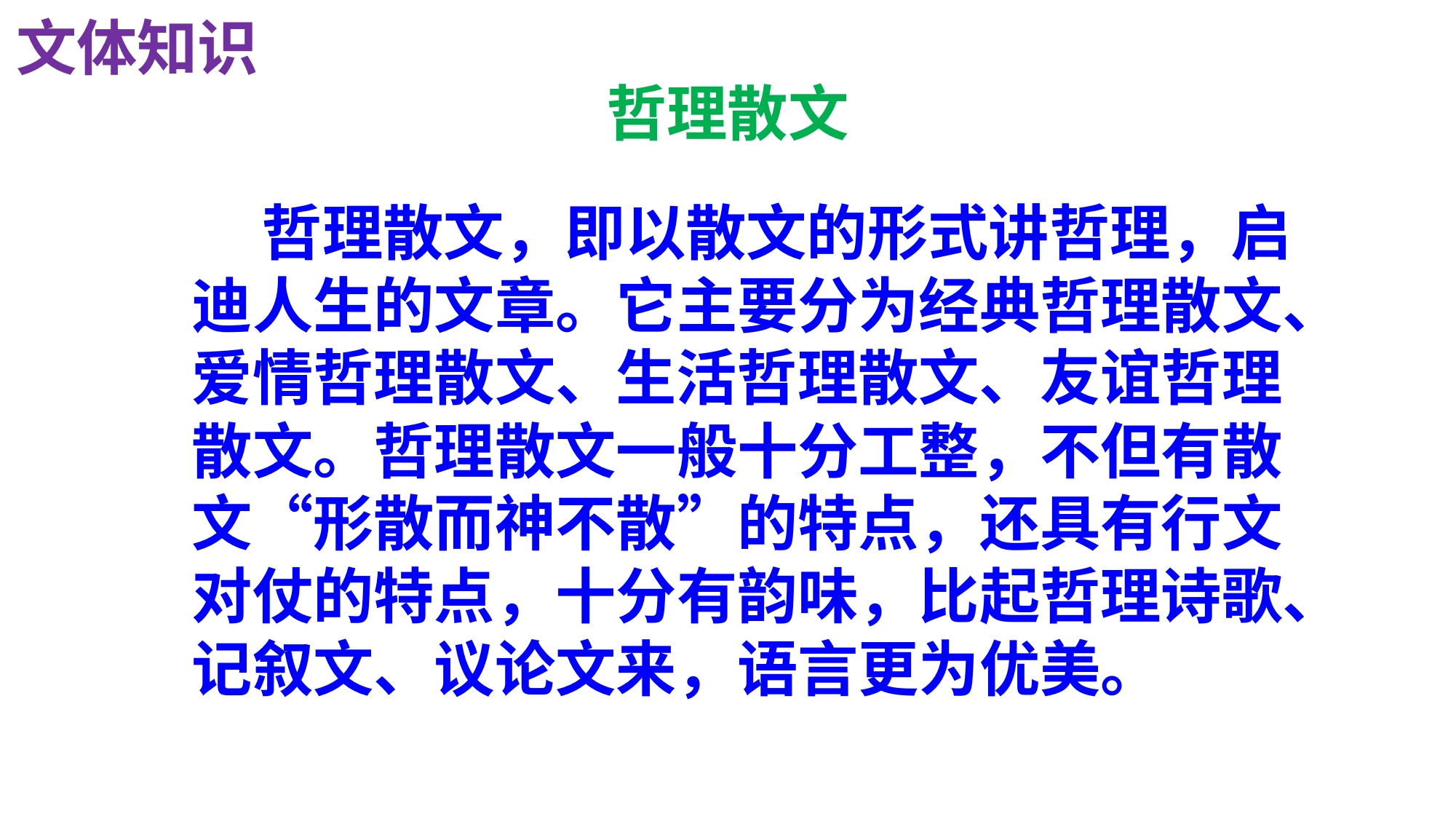

文体知识
哲理散文

    哲理散文，即以散文的形式讲哲理，启迪人生的文章。它主要分为经典哲理散文、爱情哲理散文、生活哲理散文、友谊哲理散文。哲理散文一般十分工整，不但有散文“形散而神不散”的特点，还具有行文对仗的特点，十分有韵味，比起哲理诗歌、记叙文、议论文来，语言更为优美。